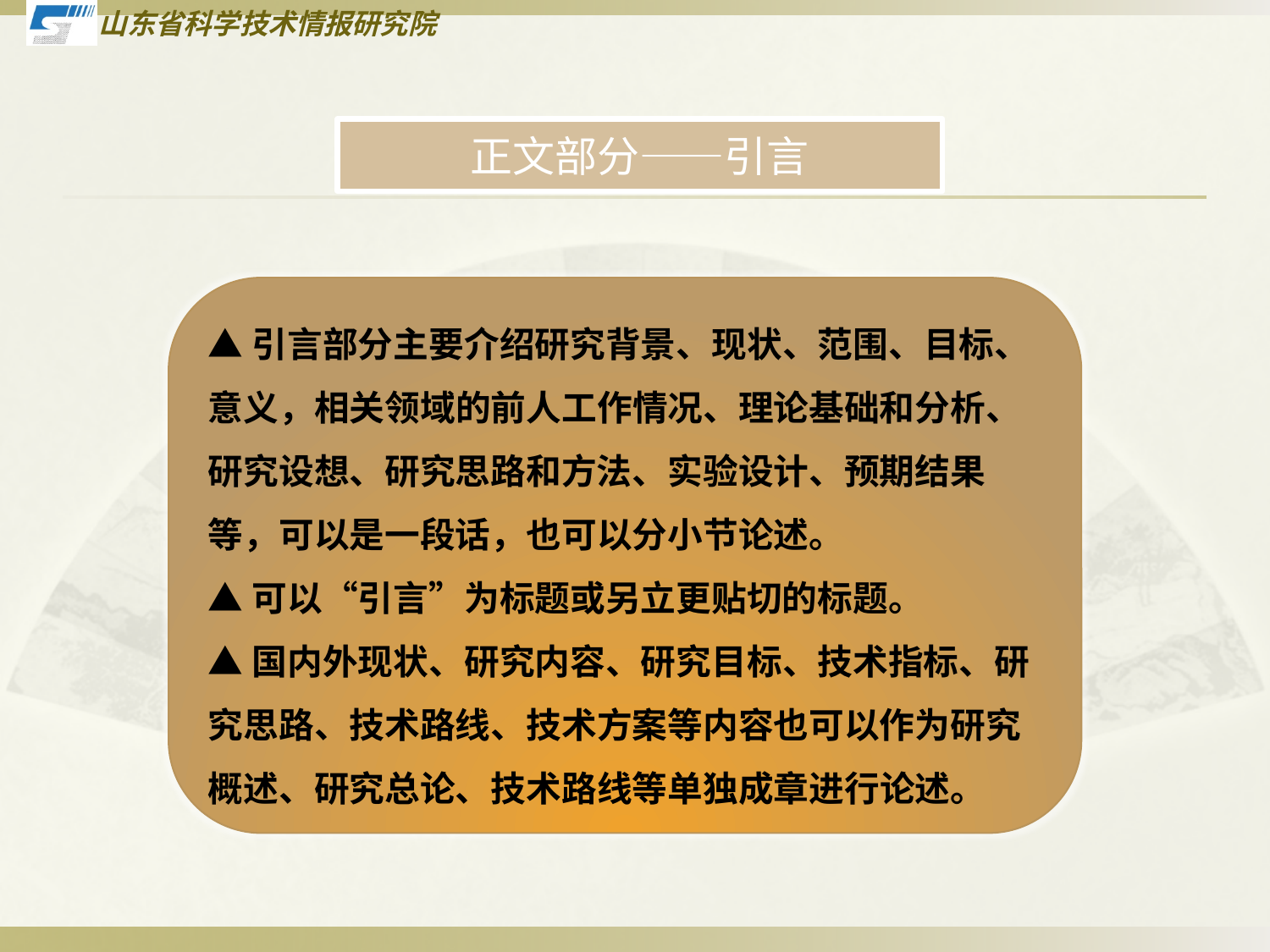

# 正文部分——引言
▲引言部分主要介绍研究背景、现状、范围、目标、意义，相关领域的前人工作情况、理论基础和分析、研究设想、研究思路和方法、实验设计、预期结果等，可以是一段话，也可以分小节论述。
▲可以“引言”为标题或另立更贴切的标题。
▲国内外现状、研究内容、研究目标、技术指标、研究思路、技术路线、技术方案等内容也可以作为研究概述、研究总论、技术路线等单独成章进行论述。